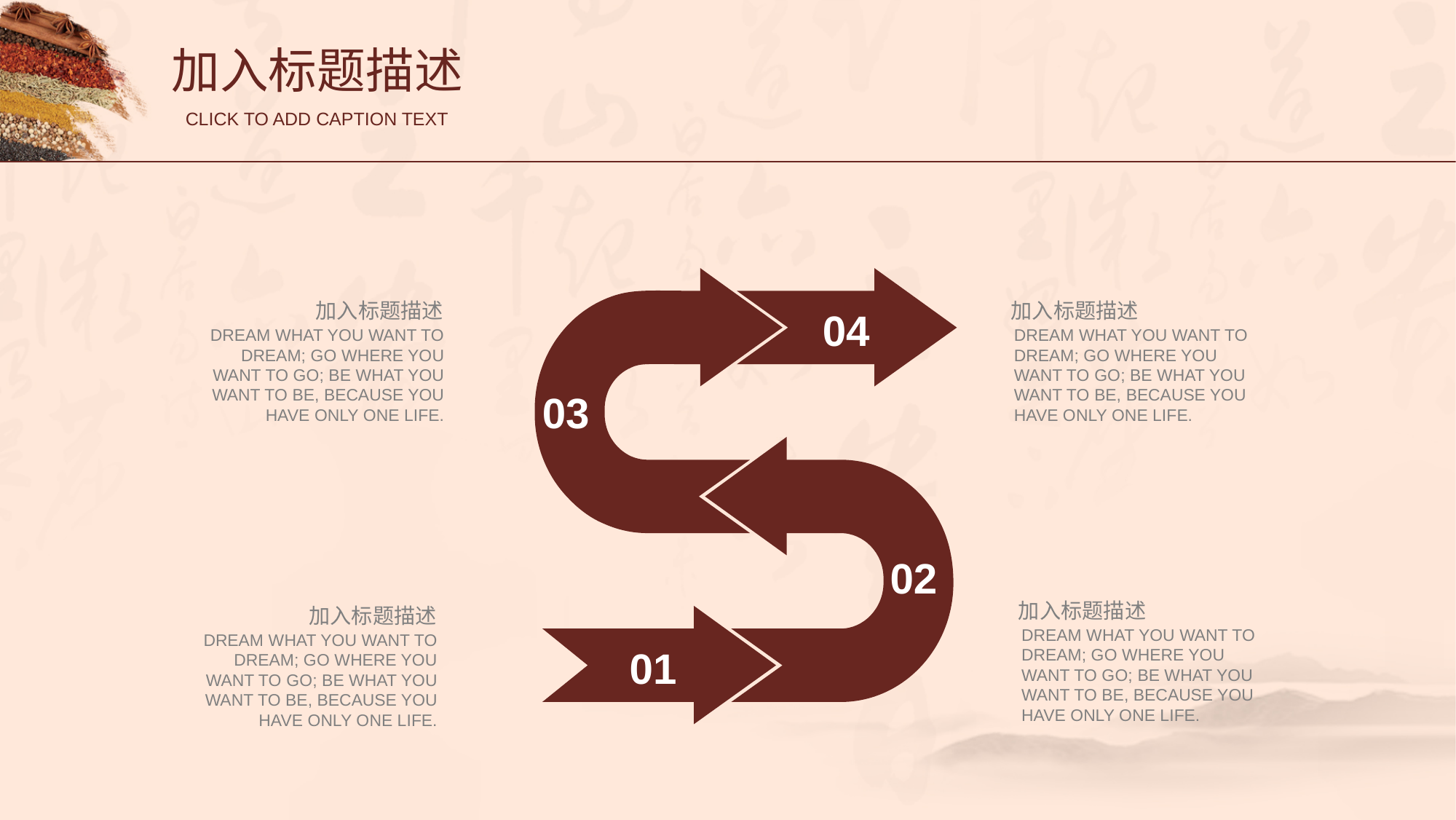

加入标题描述
CLICK TO ADD CAPTION TEXT

加入标题描述
DREAM WHAT YOU WANT TO DREAM; GO WHERE YOU WANT TO GO; BE WHAT YOU WANT TO BE, BECAUSE YOU HAVE ONLY ONE LIFE.
加入标题描述
DREAM WHAT YOU WANT TO DREAM; GO WHERE YOU WANT TO GO; BE WHAT YOU WANT TO BE, BECAUSE YOU HAVE ONLY ONE LIFE.
04
03

02
加入标题描述
DREAM WHAT YOU WANT TO DREAM; GO WHERE YOU WANT TO GO; BE WHAT YOU WANT TO BE, BECAUSE YOU HAVE ONLY ONE LIFE.
加入标题描述
DREAM WHAT YOU WANT TO DREAM; GO WHERE YOU WANT TO GO; BE WHAT YOU WANT TO BE, BECAUSE YOU HAVE ONLY ONE LIFE.

01